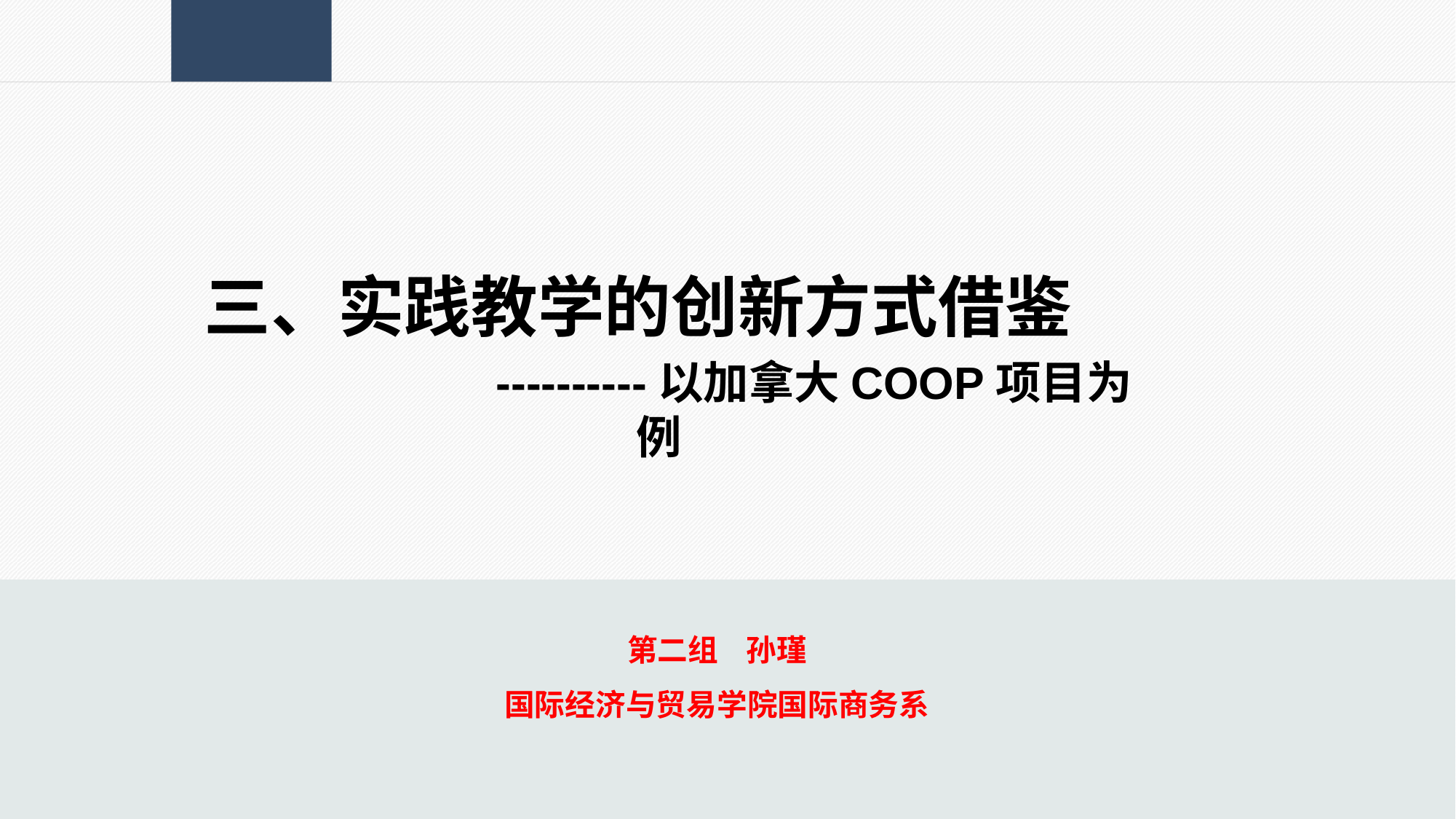

三、实践教学的创新方式借鉴
                            ----------以加拿大COOP项目为例

第二组    孙瑾
国际经济与贸易学院国际商务系